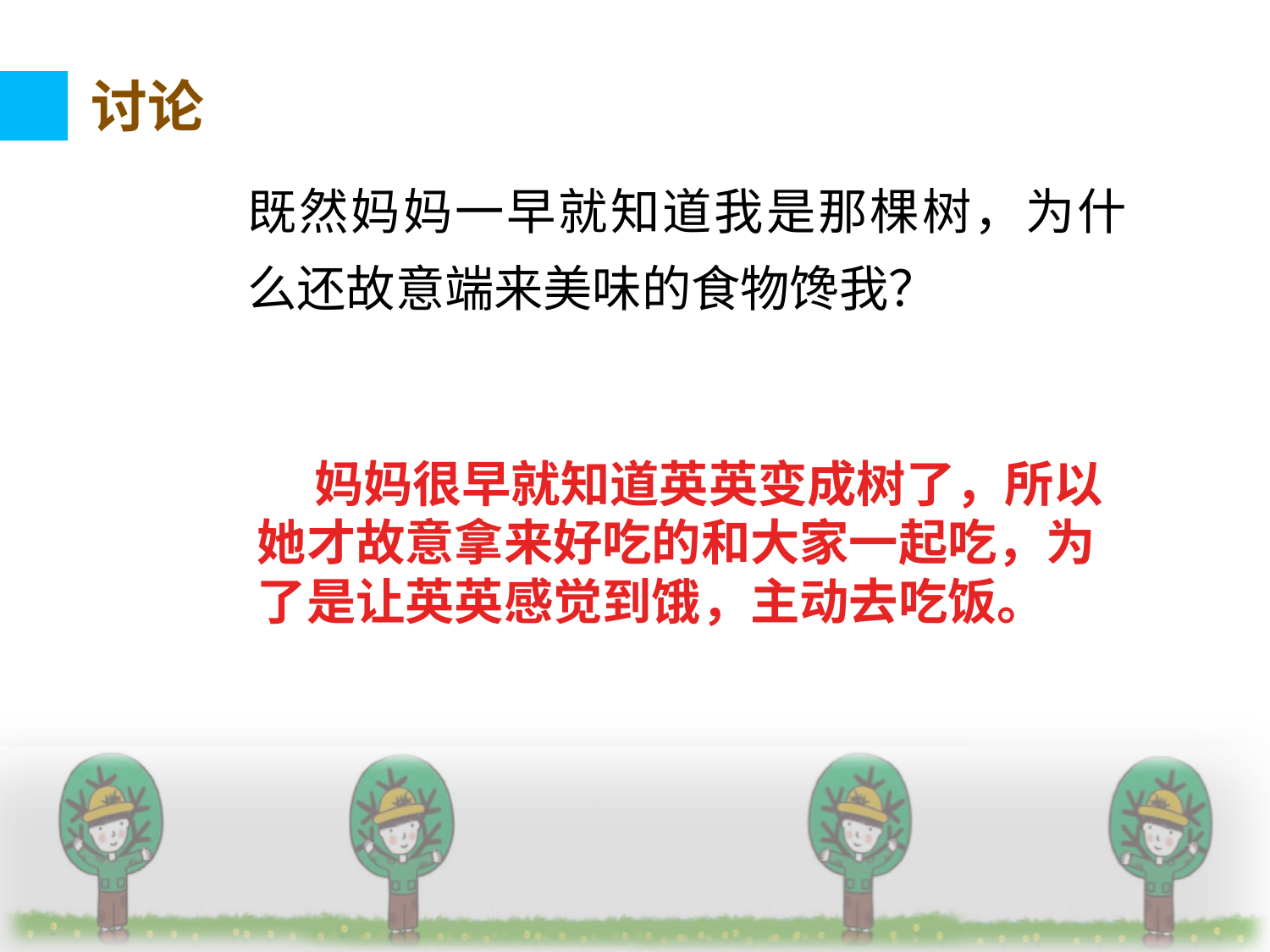

讨论

既然妈妈一早就知道我是那棵树，为什么还故意端来美味的食物馋我？
    妈妈很早就知道英英变成树了，所以她才故意拿来好吃的和大家一起吃，为了是让英英感觉到饿，主动去吃饭。